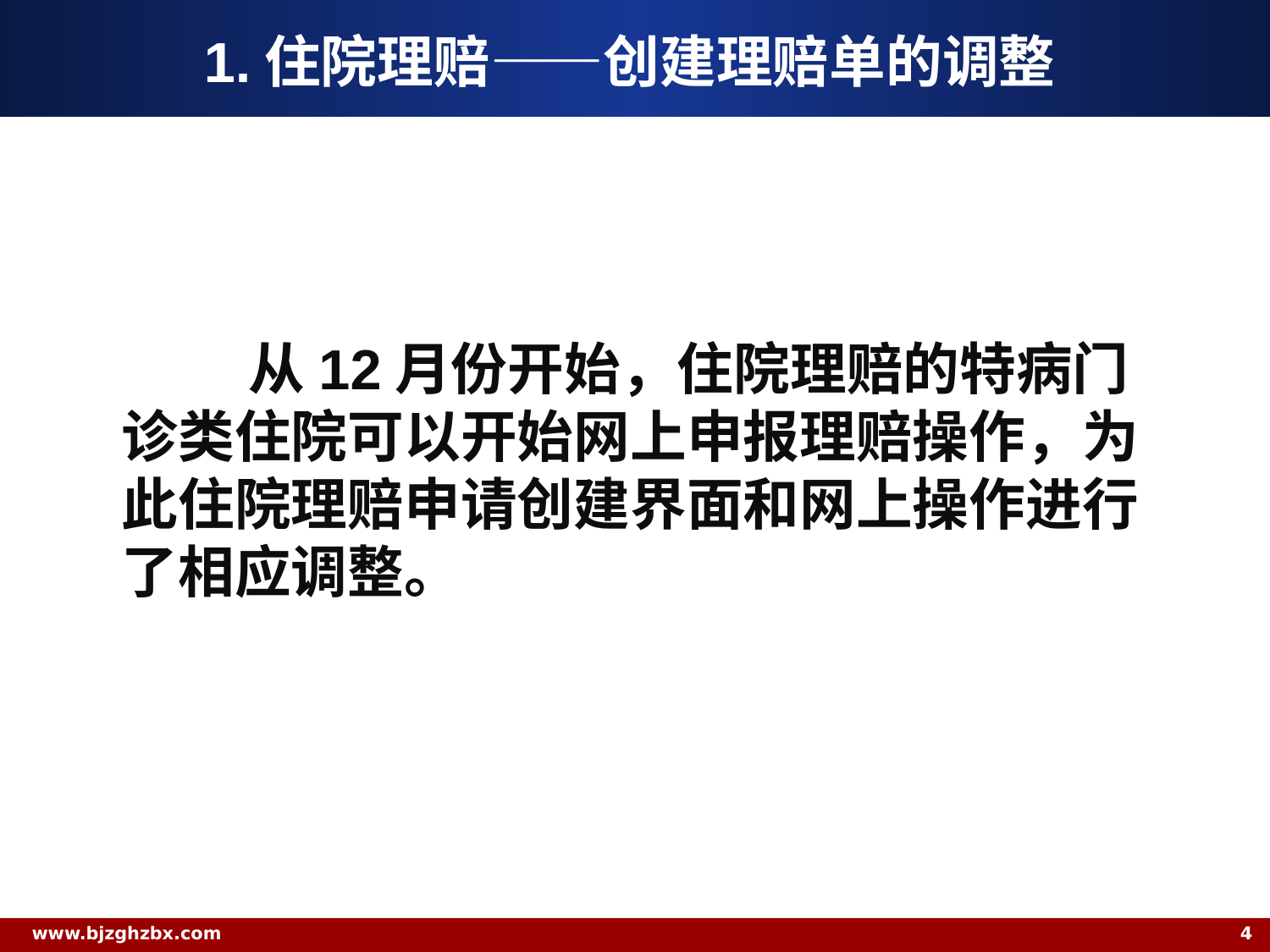

# 1.住院理赔——创建理赔单的调整
	从12月份开始，住院理赔的特病门诊类住院可以开始网上申报理赔操作，为此住院理赔申请创建界面和网上操作进行了相应调整。
www.bjzghzbx.com                                                                                                                                                                      4